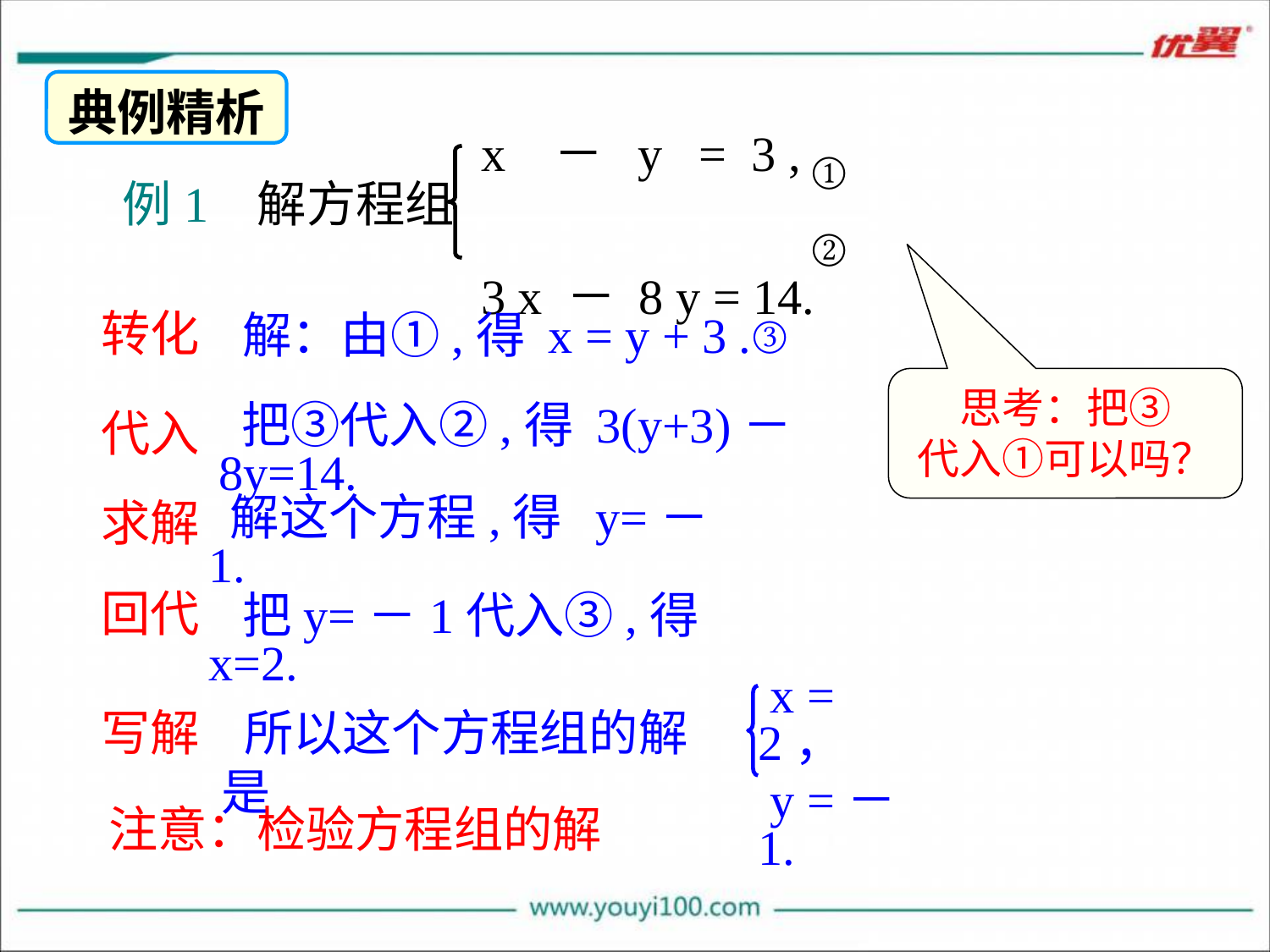

典例精析
x   －  y   =  3 ,
3 x － 8 y = 14.
①
②

例1   解方程组
转化
  解：由①,得 x = y + 3 .③
思考：把③
代入①可以吗？
代入
 把③代入②,得 3(y+3)－8y=14.
求解
 解这个方程,得  y=－1.
回代
  把y=－1代入③,得   x=2.
 x = 2，
 y =－1.

 所以这个方程组的解是
写解
注意：检验方程组的解